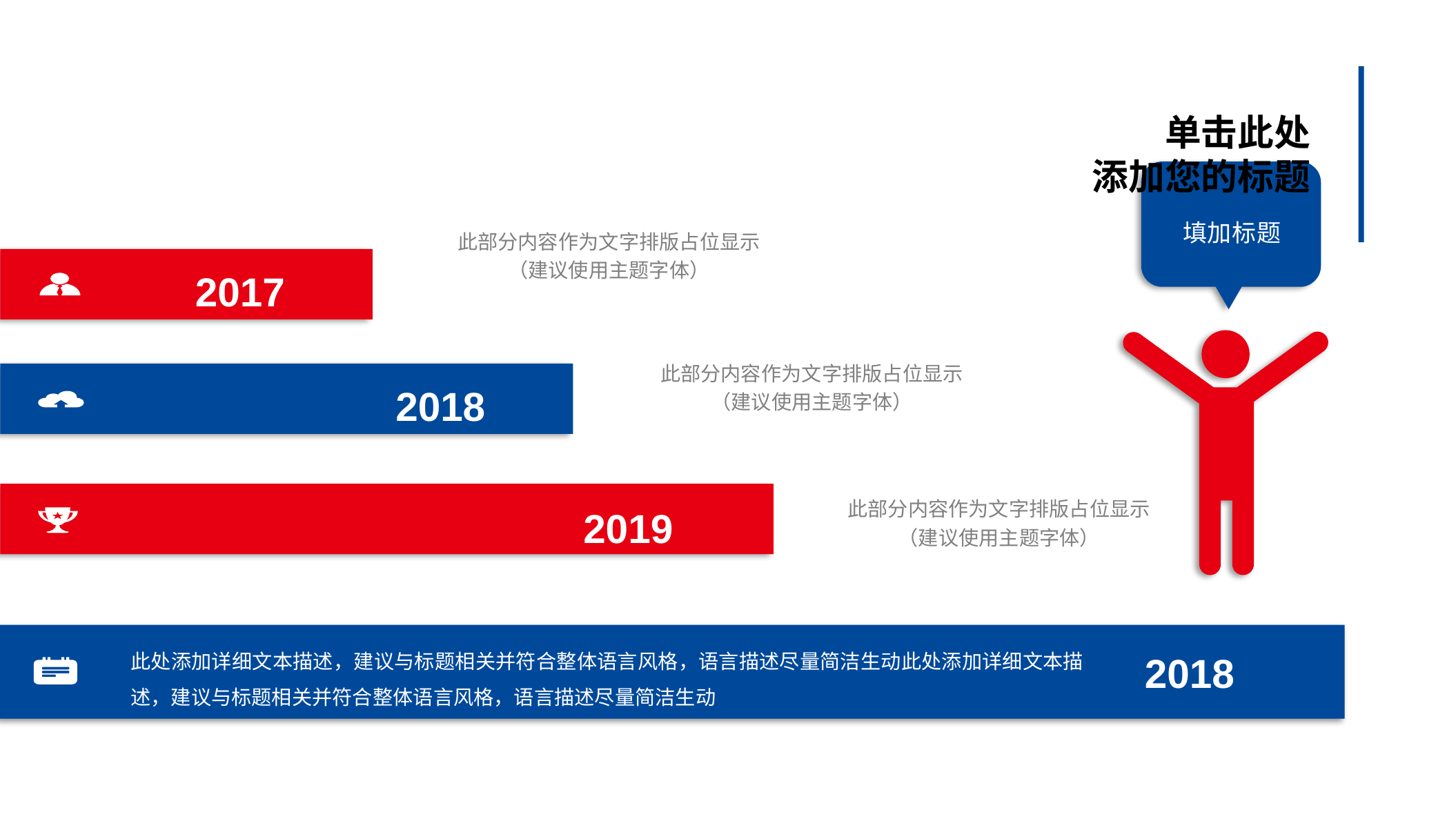

单击此处
添加您的标题

填加标题
此部分内容作为文字排版占位显示
（建议使用主题字体）

2017

此部分内容作为文字排版占位显示
（建议使用主题字体）

2018

2019

此部分内容作为文字排版占位显示
（建议使用主题字体）

2018

此处添加详细文本描述，建议与标题相关并符合整体语言风格，语言描述尽量简洁生动此处添加详细文本描述，建议与标题相关并符合整体语言风格，语言描述尽量简洁生动